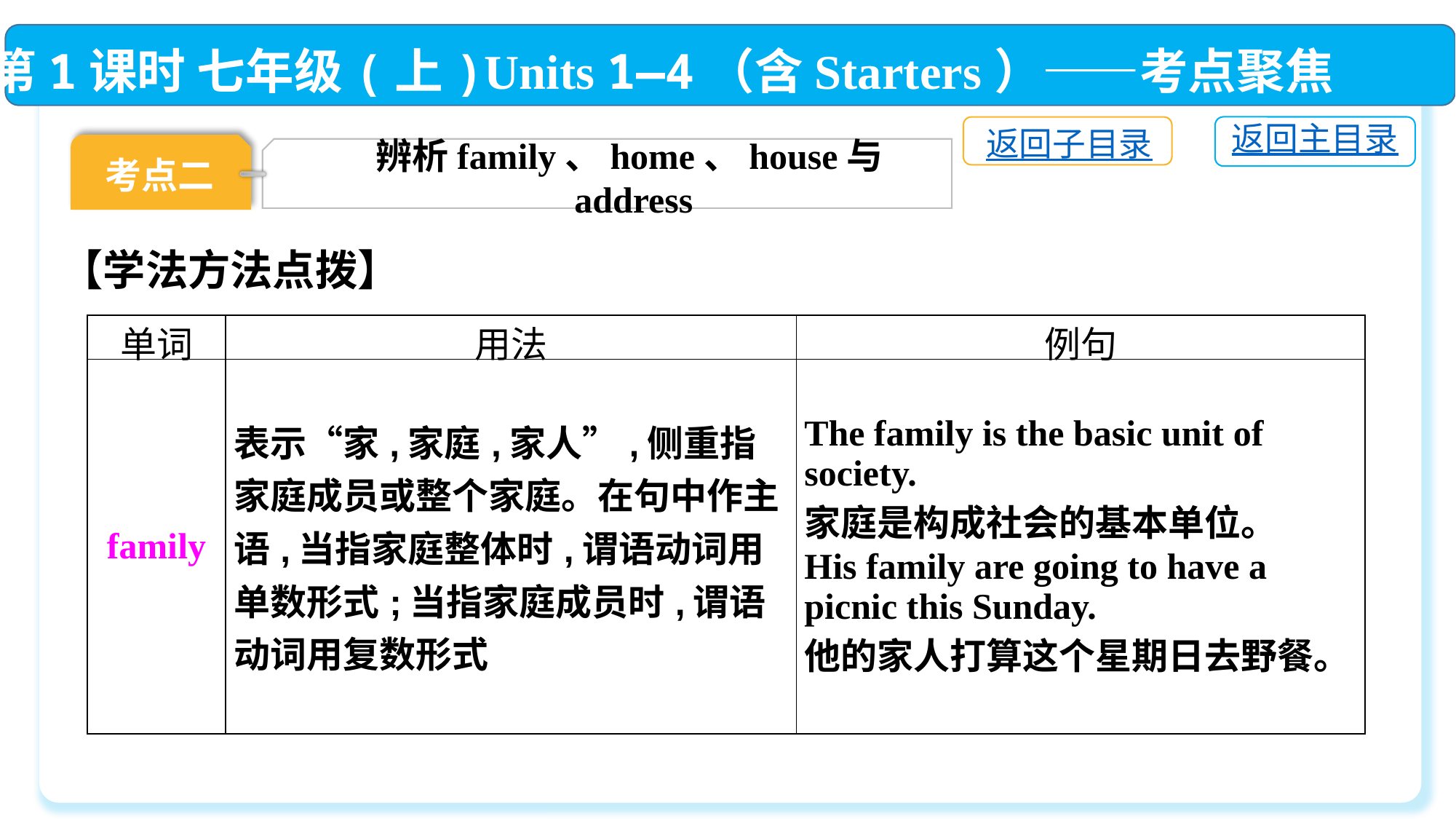

第1课时 七年级(上)Units 1—4（含Starters）——考点聚焦

返回主目录

返回子目录
考点二
辨析family、home、house与address

【学法方法点拨】

| 单词 | 用法 | 例句 |
| --- | --- | --- |
| family | 表示“家,家庭,家人”,侧重指家庭成员或整个家庭。在句中作主语,当指家庭整体时,谓语动词用单数形式;当指家庭成员时,谓语动词用复数形式 | The family is the basic unit of society. 家庭是构成社会的基本单位。 His family are going to have a picnic this Sunday. 他的家人打算这个星期日去野餐。 |